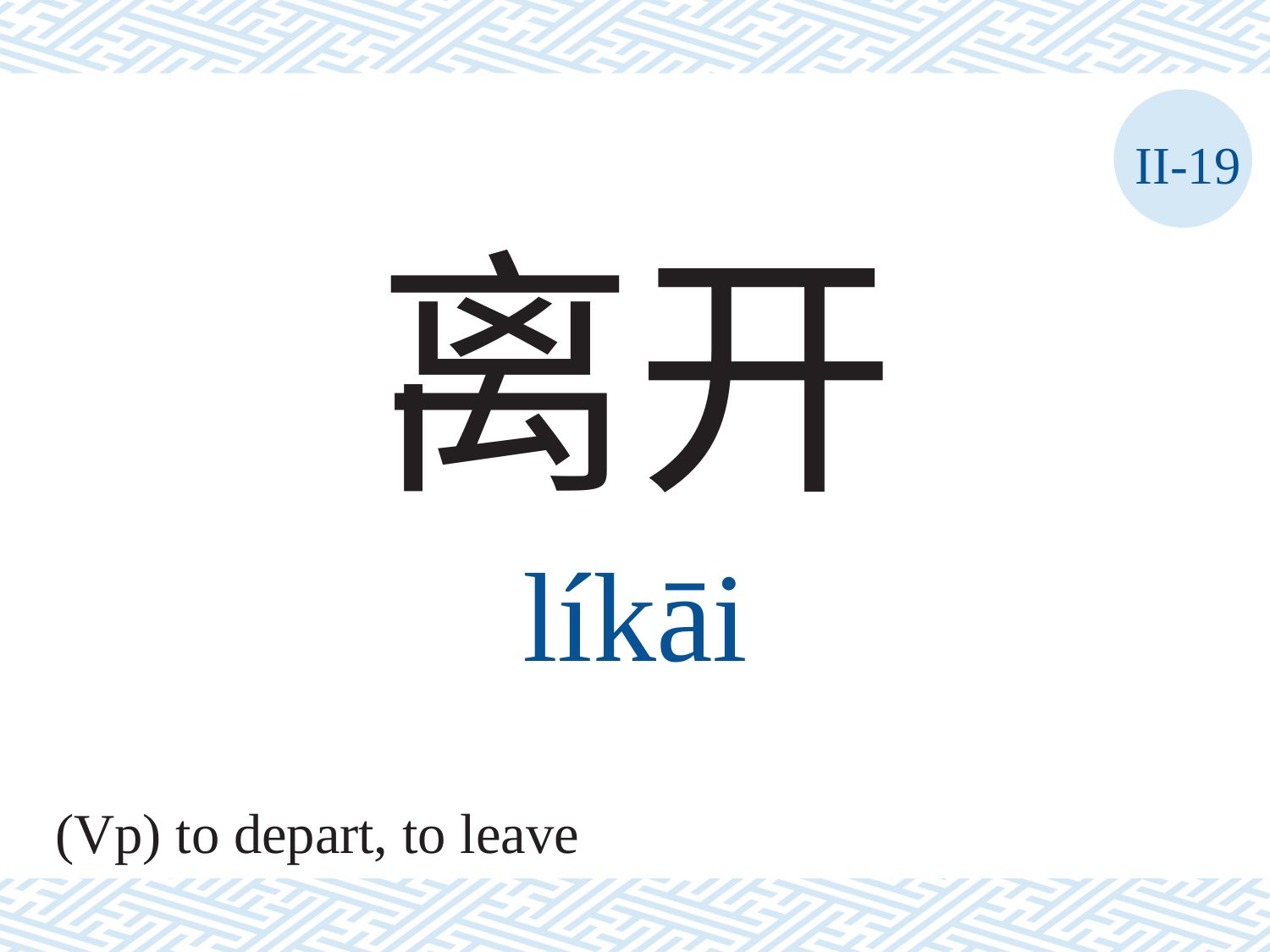

II-19
离开
líkāi
(Vp) to depart, to leave